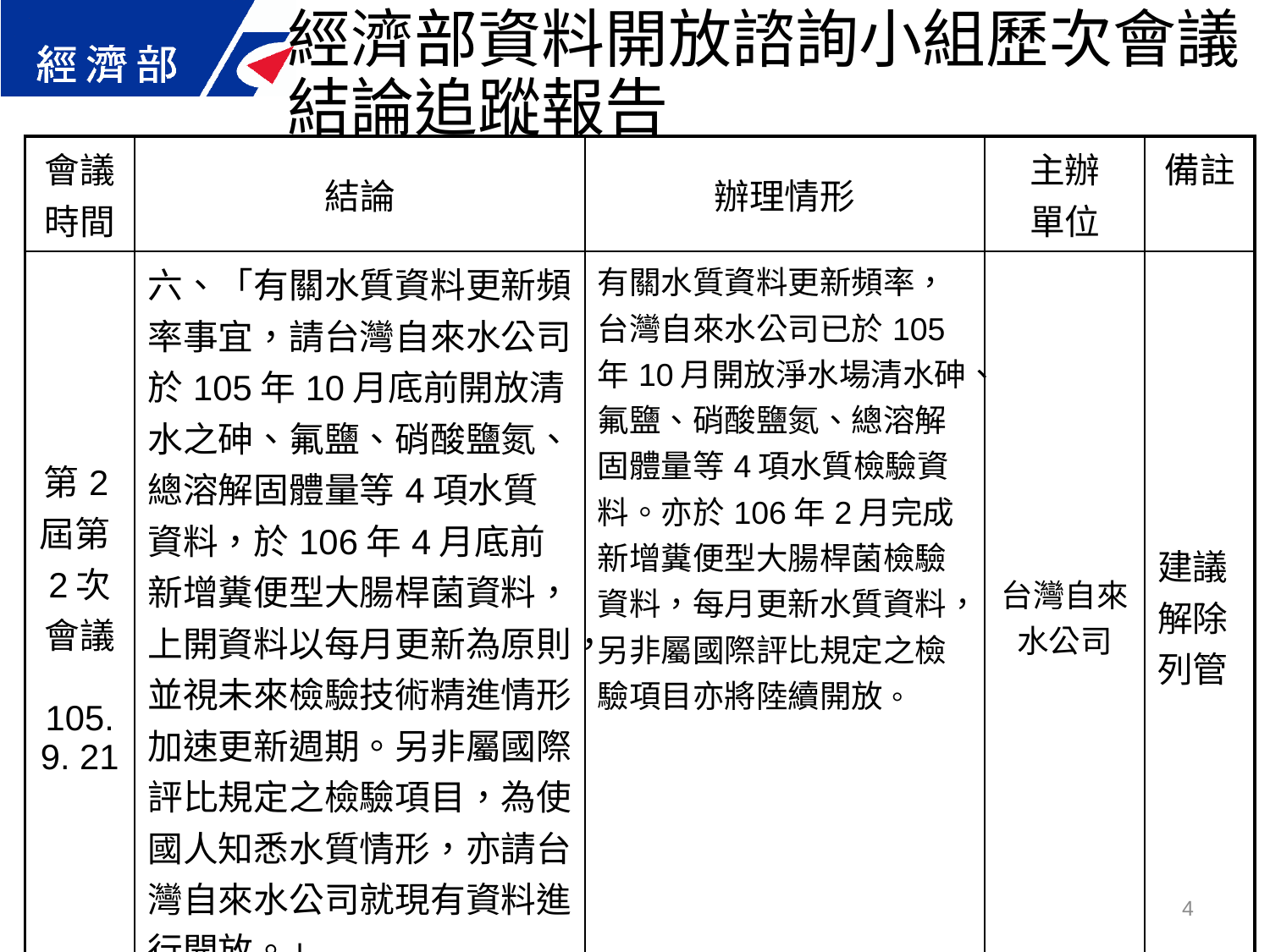

經濟部資料開放諮詢小組歷次會議結論追蹤報告
| 會議 時間 | 結論 | 辦理情形 | 主辦 單位 | 備註 |
| --- | --- | --- | --- | --- |
| 第2屆第2次 會議 105.9. 21 | 六、「有關水質資料更新頻率事宜，請台灣自來水公司於105年10月底前開放清水之砷、氟鹽、硝酸鹽氮、總溶解固體量等4項水質資料，於106年4月底前新增糞便型大腸桿菌資料，上開資料以每月更新為原則，並視未來檢驗技術精進情形加速更新週期。另非屬國際評比規定之檢驗項目，為使國人知悉水質情形，亦請台灣自來水公司就現有資料進行開放。」 | 有關水質資料更新頻率，台灣自來水公司已於105年10月開放淨水場清水砷、氟鹽、硝酸鹽氮、總溶解固體量等4項水質檢驗資料。亦於106年2月完成新增糞便型大腸桿菌檢驗資料，每月更新水質資料，另非屬國際評比規定之檢驗項目亦將陸續開放。 | 台灣自來水公司 | 建議解除列管 |
4